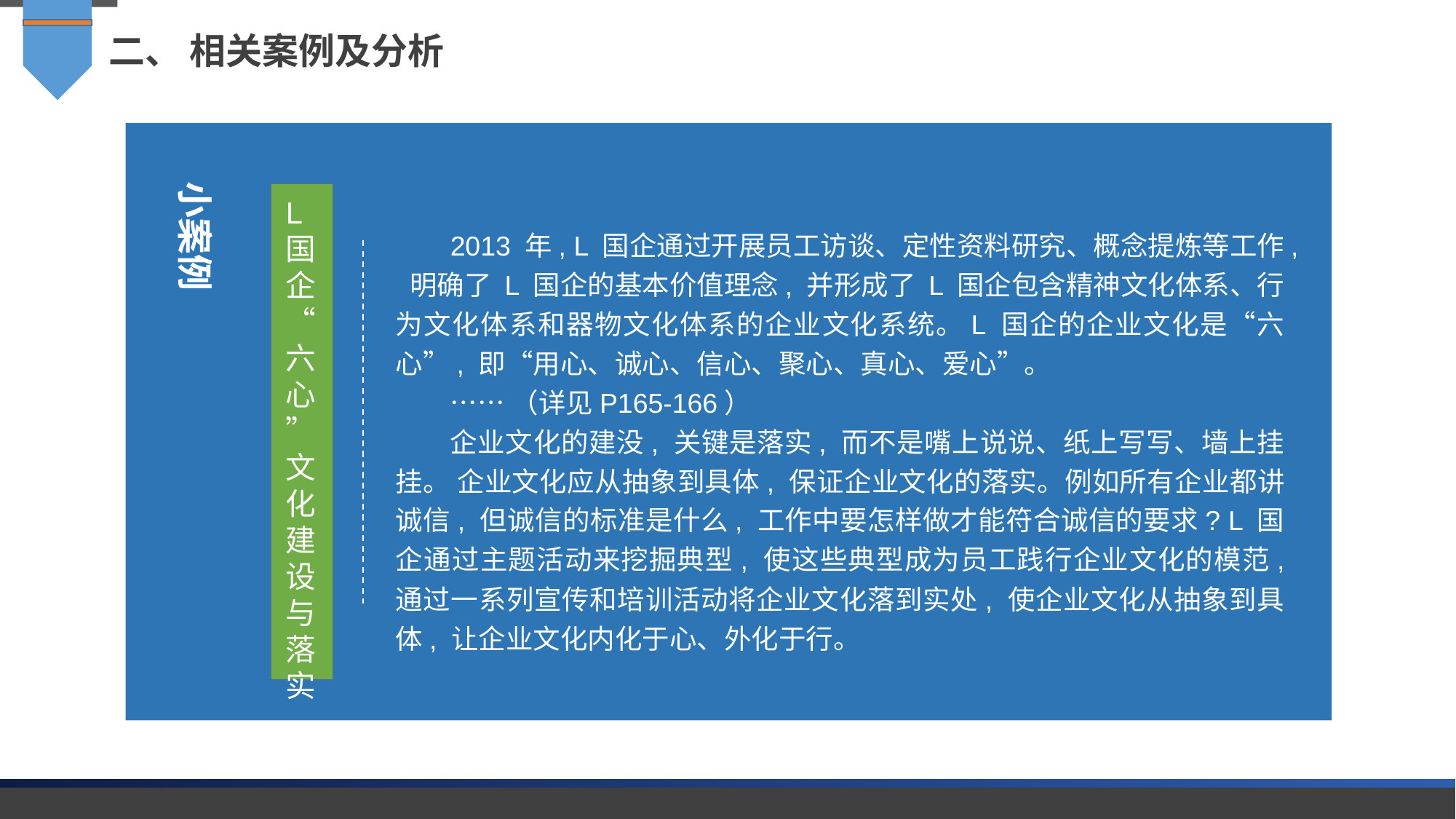

二、 相关案例及分析

小案例

L
国企 “六心” 文化建设与落实
2013 年, L 国企通过开展员工访谈、定性资料研究、概念提炼等工作, 明确了 L 国企的基本价值理念, 并形成了 L 国企包含精神文化体系、行为文化体系和器物文化体系的企业文化系统。L 国企的企业文化是“六心”, 即“用心、诚心、信心、聚心、真心、爱心”。
……（详见P165-166）
企业文化的建没, 关键是落实, 而不是嘴上说说、纸上写写、墙上挂挂。 企业文化应从抽象到具体, 保证企业文化的落实。例如所有企业都讲诚信, 但诚信的标准是什么, 工作中要怎样做才能符合诚信的要求? L 国企通过主题活动来挖掘典型, 使这些典型成为员工践行企业文化的模范, 通过一系列宣传和培训活动将企业文化落到实处, 使企业文化从抽象到具体, 让企业文化内化于心、外化于行。